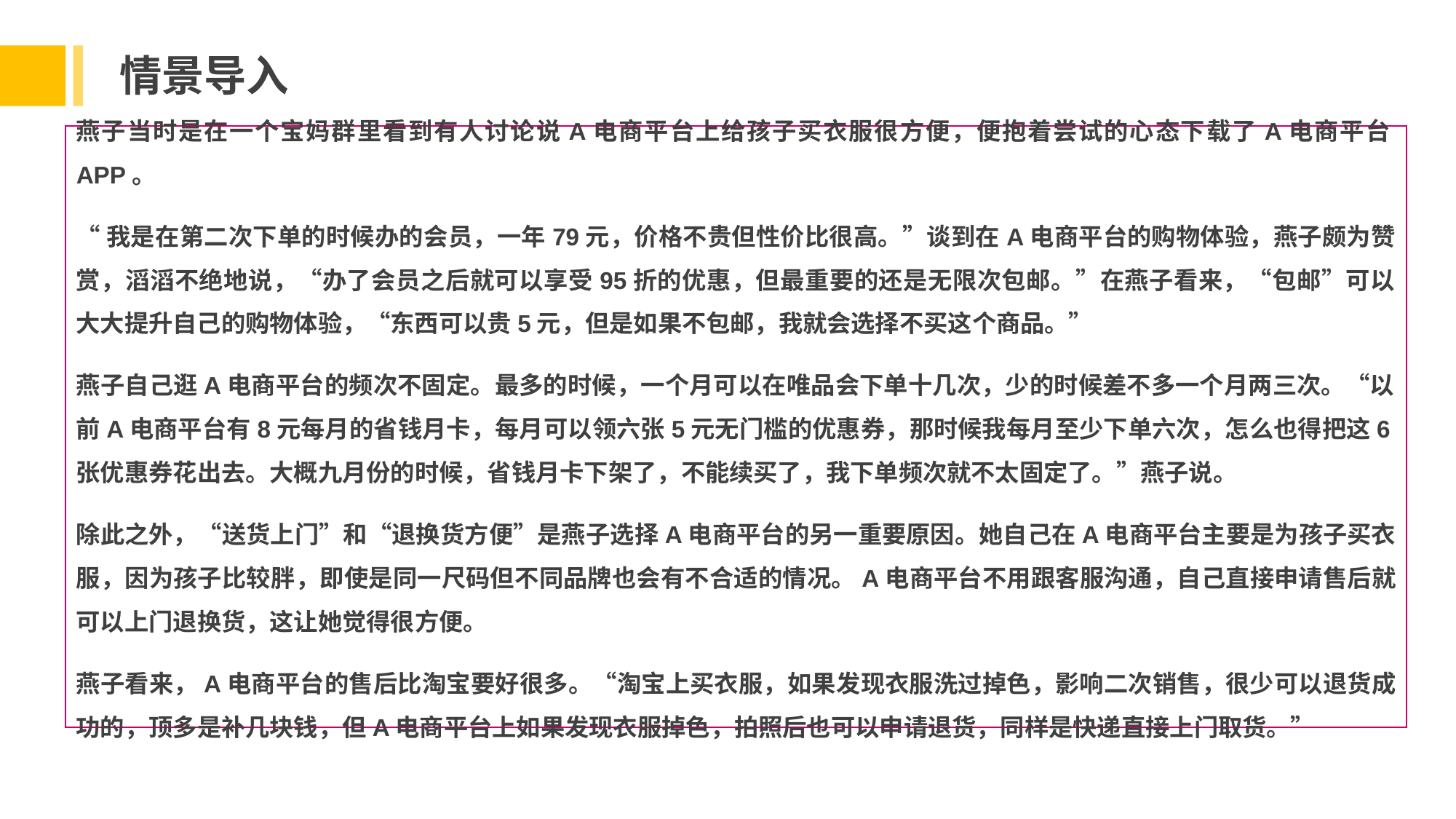

情景导入

燕子当时是在一个宝妈群里看到有人讨论说A电商平台上给孩子买衣服很方便，便抱着尝试的心态下载了A电商平台APP。
“我是在第二次下单的时候办的会员，一年79元，价格不贵但性价比很高。”谈到在A电商平台的购物体验，燕子颇为赞赏，滔滔不绝地说，“办了会员之后就可以享受95折的优惠，但最重要的还是无限次包邮。”在燕子看来，“包邮”可以大大提升自己的购物体验，“东西可以贵5元，但是如果不包邮，我就会选择不买这个商品。”
燕子自己逛A电商平台的频次不固定。最多的时候，一个月可以在唯品会下单十几次，少的时候差不多一个月两三次。“以前A电商平台有8元每月的省钱月卡，每月可以领六张5元无门槛的优惠券，那时候我每月至少下单六次，怎么也得把这6张优惠券花出去。大概九月份的时候，省钱月卡下架了，不能续买了，我下单频次就不太固定了。”燕子说。
除此之外，“送货上门”和“退换货方便”是燕子选择A电商平台的另一重要原因。她自己在A电商平台主要是为孩子买衣服，因为孩子比较胖，即使是同一尺码但不同品牌也会有不合适的情况。A电商平台不用跟客服沟通，自己直接申请售后就可以上门退换货，这让她觉得很方便。
燕子看来，A电商平台的售后比淘宝要好很多。“淘宝上买衣服，如果发现衣服洗过掉色，影响二次销售，很少可以退货成功的，顶多是补几块钱，但A电商平台上如果发现衣服掉色，拍照后也可以申请退货，同样是快递直接上门取货。”